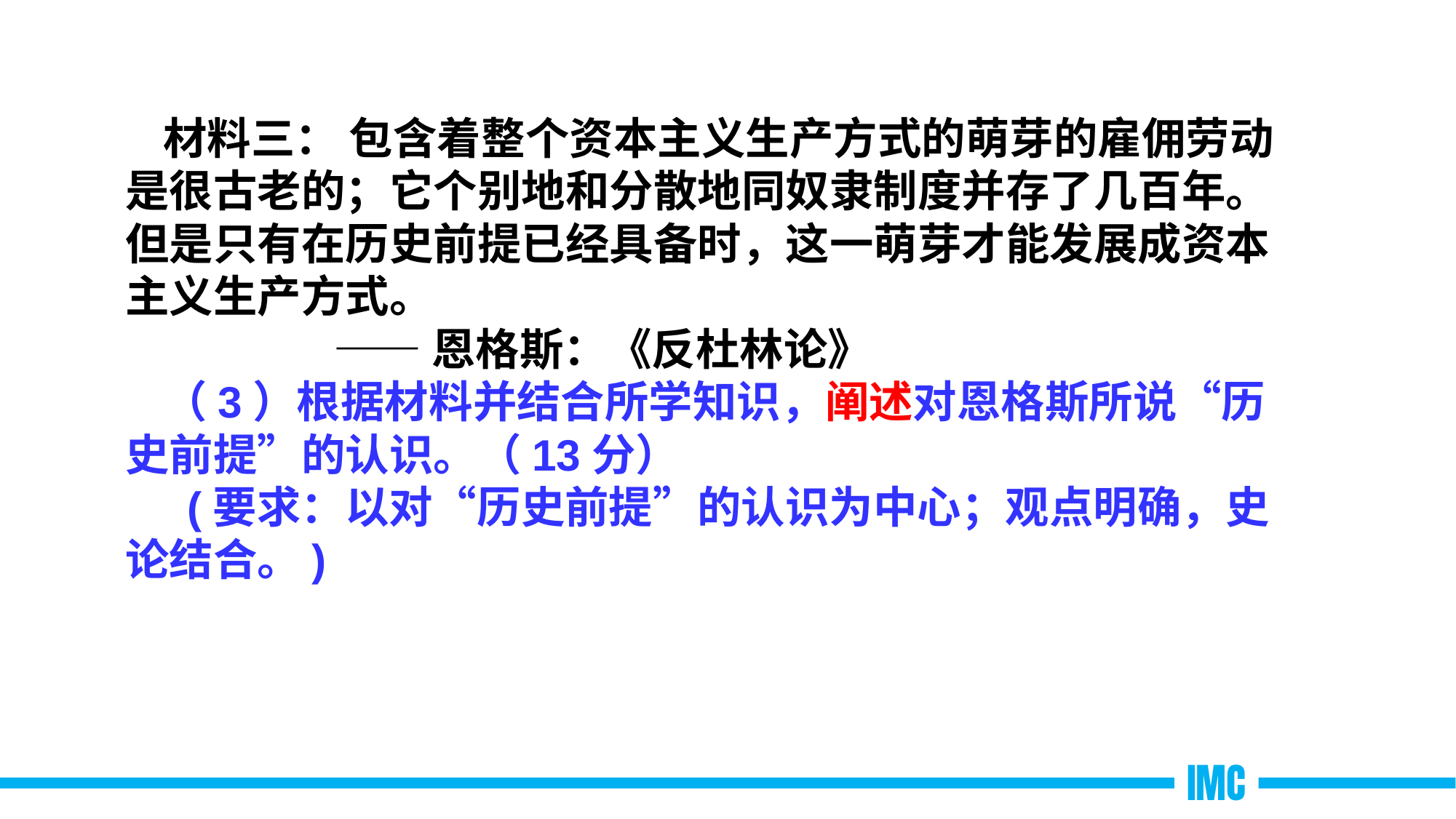

材料三： 包含着整个资本主义生产方式的萌芽的雇佣劳动是很古老的；它个别地和分散地同奴隶制度并存了几百年。但是只有在历史前提已经具备时，这一萌芽才能发展成资本主义生产方式。
                 ——恩格斯：《反杜林论》
（3）根据材料并结合所学知识，阐述对恩格斯所说“历史前提”的认识。（13分）
  (要求：以对“历史前提”的认识为中心；观点明确，史论结合。)